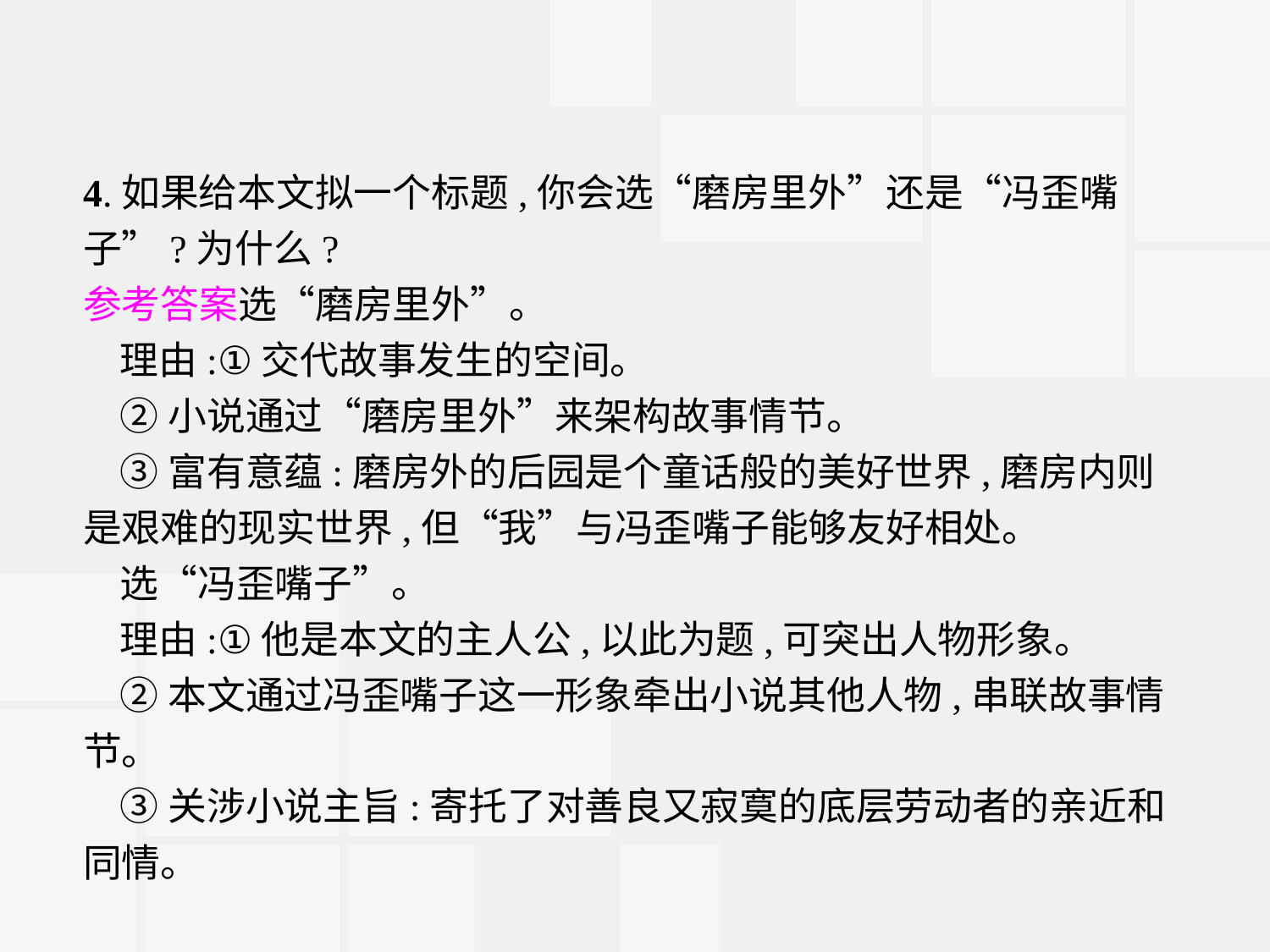

4.如果给本文拟一个标题,你会选“磨房里外”还是“冯歪嘴子”?为什么?
参考答案选“磨房里外”。
理由:①交代故事发生的空间。
②小说通过“磨房里外”来架构故事情节。
③富有意蕴:磨房外的后园是个童话般的美好世界,磨房内则是艰难的现实世界,但“我”与冯歪嘴子能够友好相处。
选“冯歪嘴子”。
理由:①他是本文的主人公,以此为题,可突出人物形象。
②本文通过冯歪嘴子这一形象牵出小说其他人物,串联故事情节。
③关涉小说主旨:寄托了对善良又寂寞的底层劳动者的亲近和同情。